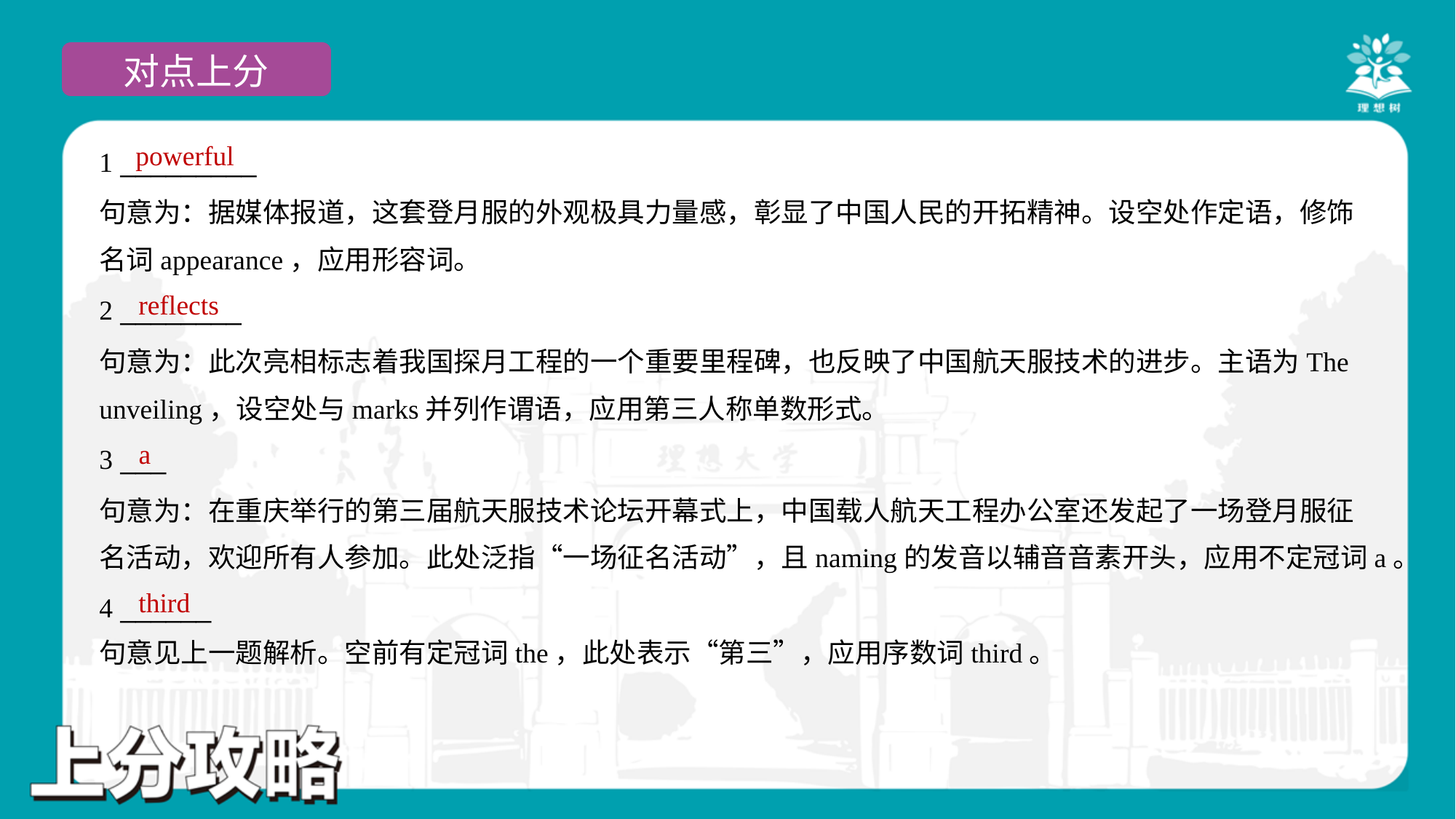

powerful
1 _________
句意为：据媒体报道，这套登月服的外观极具力量感，彰显了中国人民的开拓精神。设空处作定语，修饰
名词appearance，应用形容词。
reflects
2 ________
句意为：此次亮相标志着我国探月工程的一个重要里程碑，也反映了中国航天服技术的进步。主语为The
unveiling，设空处与marks并列作谓语，应用第三人称单数形式。
a
3 ___
句意为：在重庆举行的第三届航天服技术论坛开幕式上，中国载人航天工程办公室还发起了一场登月服征
名活动，欢迎所有人参加。此处泛指“一场征名活动”，且naming的发音以辅音音素开头，应用不定冠词a。
third
4 ______
句意见上一题解析。空前有定冠词the，此处表示“第三”，应用序数词third。